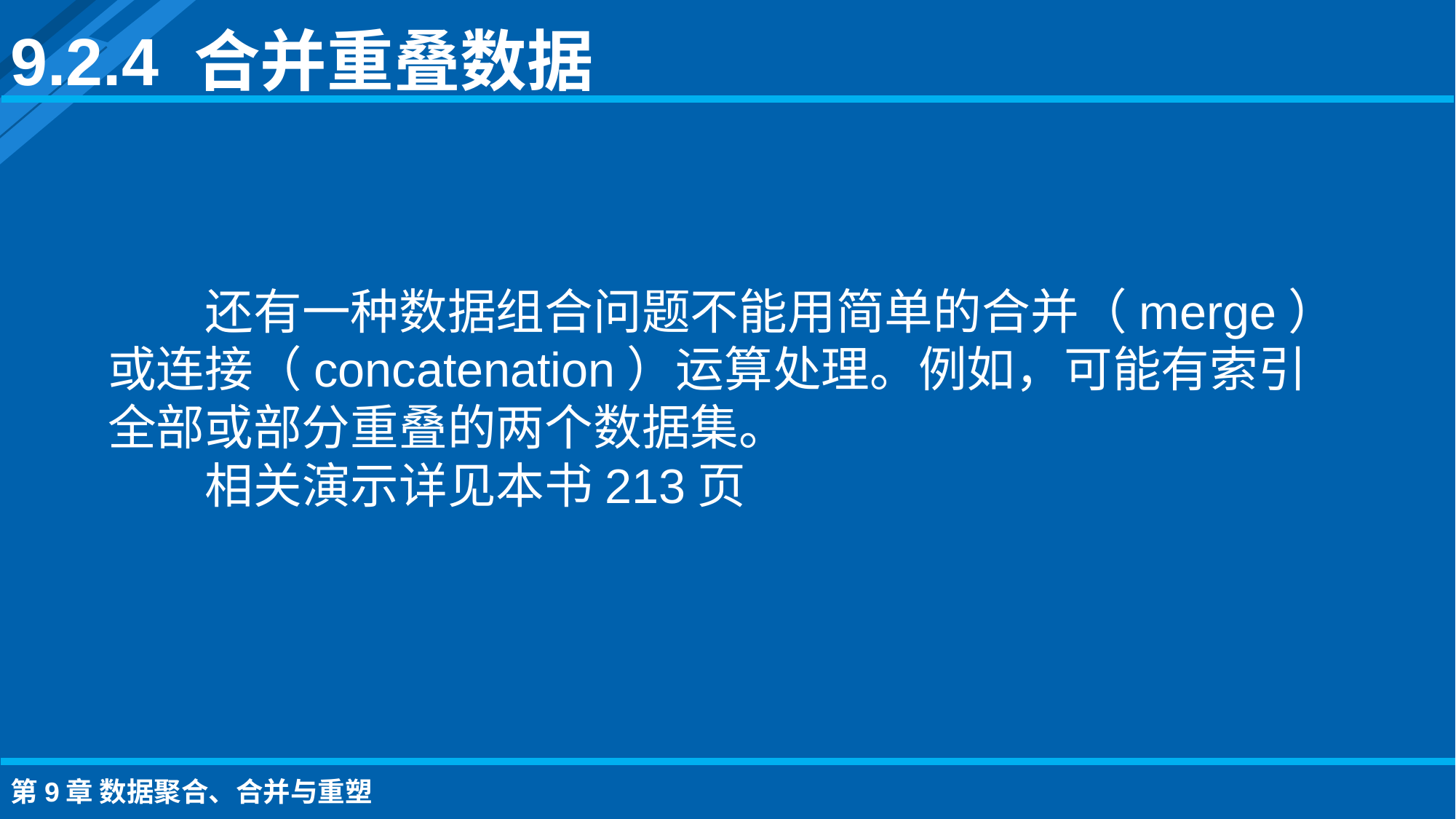

9.2.4 合并重叠数据

还有一种数据组合问题不能用简单的合并（merge）或连接（concatenation）运算处理。例如，可能有索引全部或部分重叠的两个数据集。
相关演示详见本书213页
第9章 数据聚合、合并与重塑